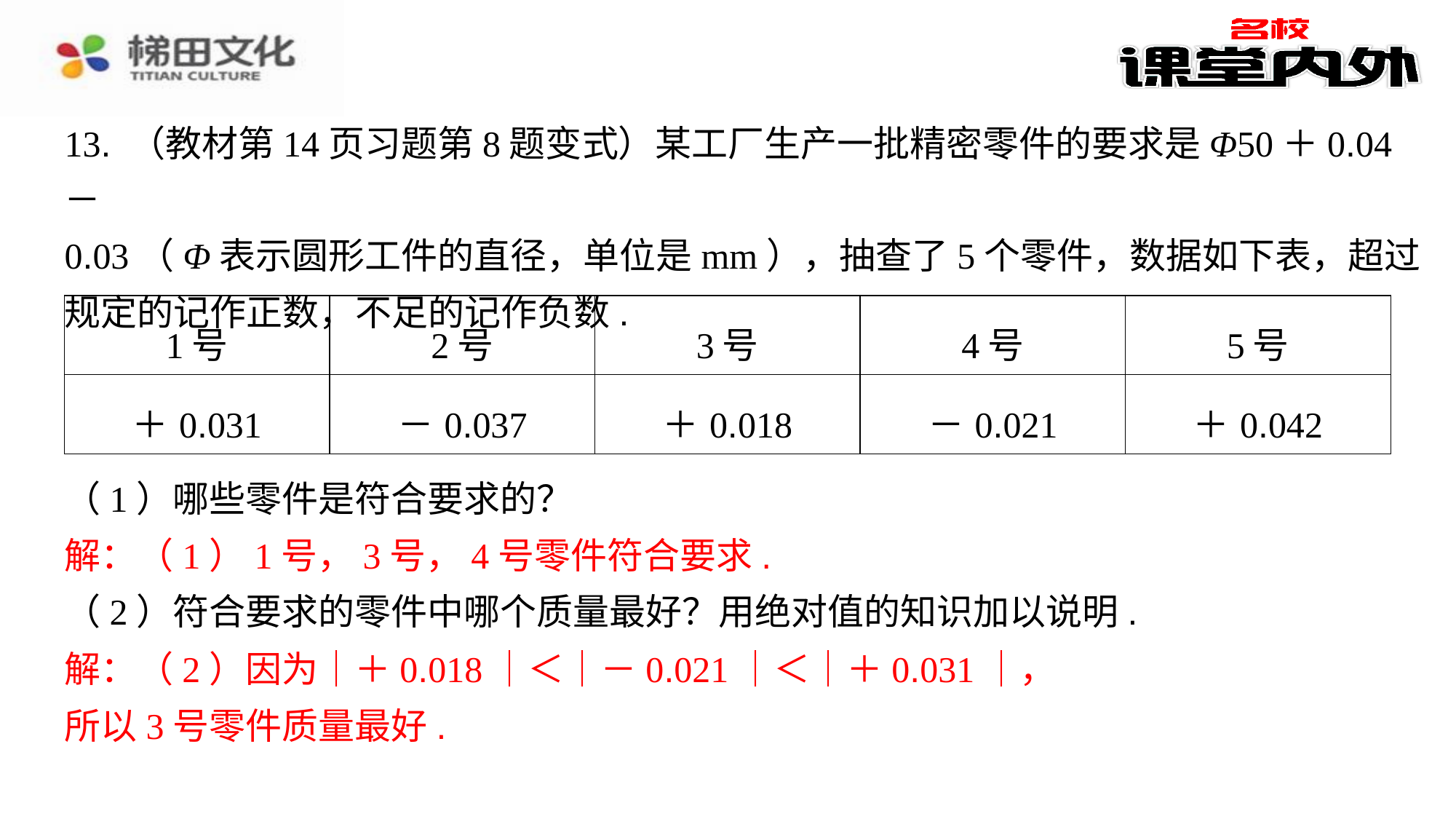

13. （教材第14页习题第8题变式）某工厂生产一批精密零件的要求是Φ50＋0.04－
0.03（Φ表示圆形工件的直径，单位是mm），抽查了5个零件，数据如下表，超过
规定的记作正数，不足的记作负数.
| 1号 | 2号 | 3号 | 4号 | 5号 |
| --- | --- | --- | --- | --- |
| ＋0.031 | －0.037 | ＋0.018 | －0.021 | ＋0.042 |
（1）哪些零件是符合要求的？
解：（1）1号，3号，4号零件符合要求.
（2）符合要求的零件中哪个质量最好？用绝对值的知识加以说明.
解：（2）因为｜＋0.018｜＜｜－0.021｜＜｜＋0.031｜，
所以3号零件质量最好.
解：（1）1号，3号，4号零件符合要求.
解：（2）因为｜＋0.018｜＜｜－0.021｜＜｜＋0.031｜，
所以3号零件质量最好.